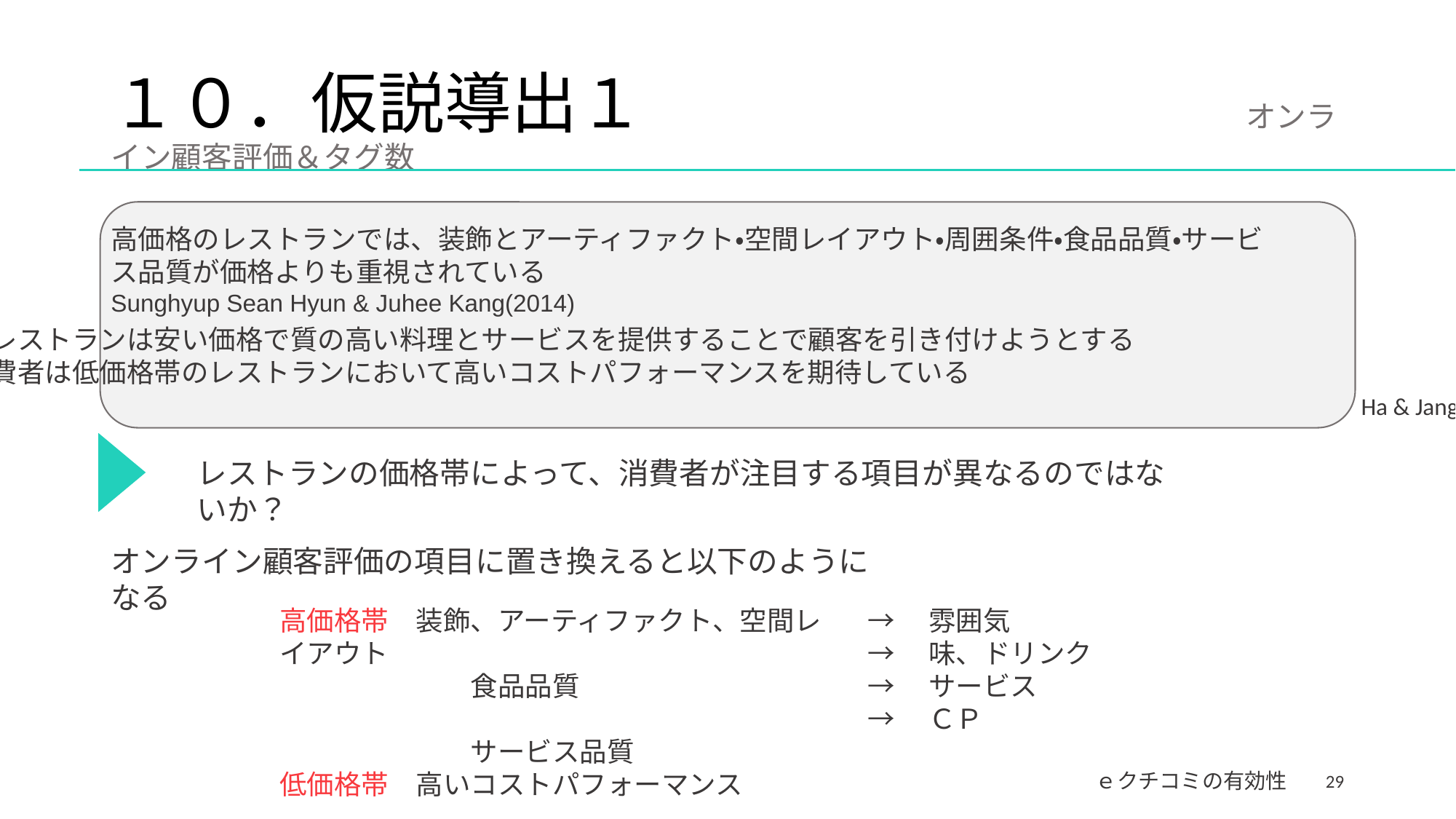

# １０．仮説導出１　　　　　　　　　オンライン顧客評価＆タグ数

高価格のレストランでは、装飾とアーティファクト・空間レイアウト・周囲条件・食品品質・サービス品質が価格よりも重視されている　　　　　　　　　　　　　　　　　　　　　　　　Sunghyup Sean Hyun & Juhee Kang(2014)
低価格帯のレストランは安い価格で質の高い料理とサービスを提供することで顧客を引き付けようとする
そのため消費者は低価格帯のレストランにおいて高いコストパフォーマンスを期待している
　　　　　　　　　　　　　　　　　　　　　　　　　　　　　　　　　　　　　　　　　　　　　　　　　　　　　　　Ha & Jang（2012）
レストランの価格帯によって、消費者が注目する項目が異なるのではないか？

オンライン顧客評価の項目に置き換えると以下のようになる
高価格帯　装飾、アーティファクト、空間レイアウト
　　　　　　　食品品質
　　　　　　　サービス品質
低価格帯　高いコストパフォーマンス
→　雰囲気
→　味、ドリンク
→　サービス
→　ＣＰ
29
ｅクチコミの有効性